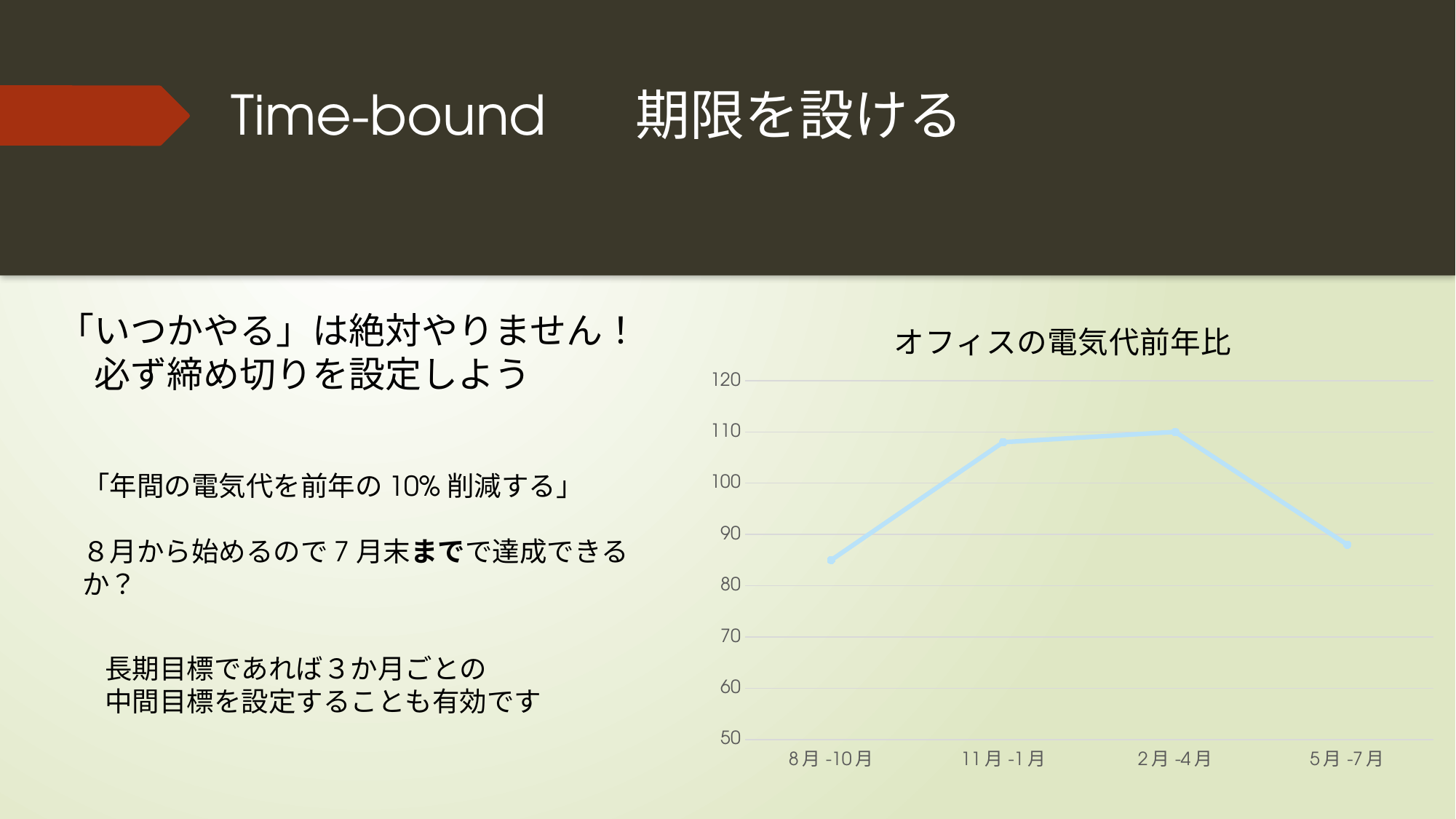

# Time-bound     期限を設ける

「いつかやる」は絶対やりません！
　必ず締め切りを設定しよう

### Chart

| Category | 2025年度 |
|---|---|
| 8月-10月 | 85.0 |
| 11月-1月 | 108.0 |
| 2月-4月 | 110.0 |
| 5月-7月 | 88.0 |

「年間の電気代を前年の10%削減する」

８月から始めるので7月末までで達成できるか？
長期目標であれば３か月ごとの
中間目標を設定することも有効です